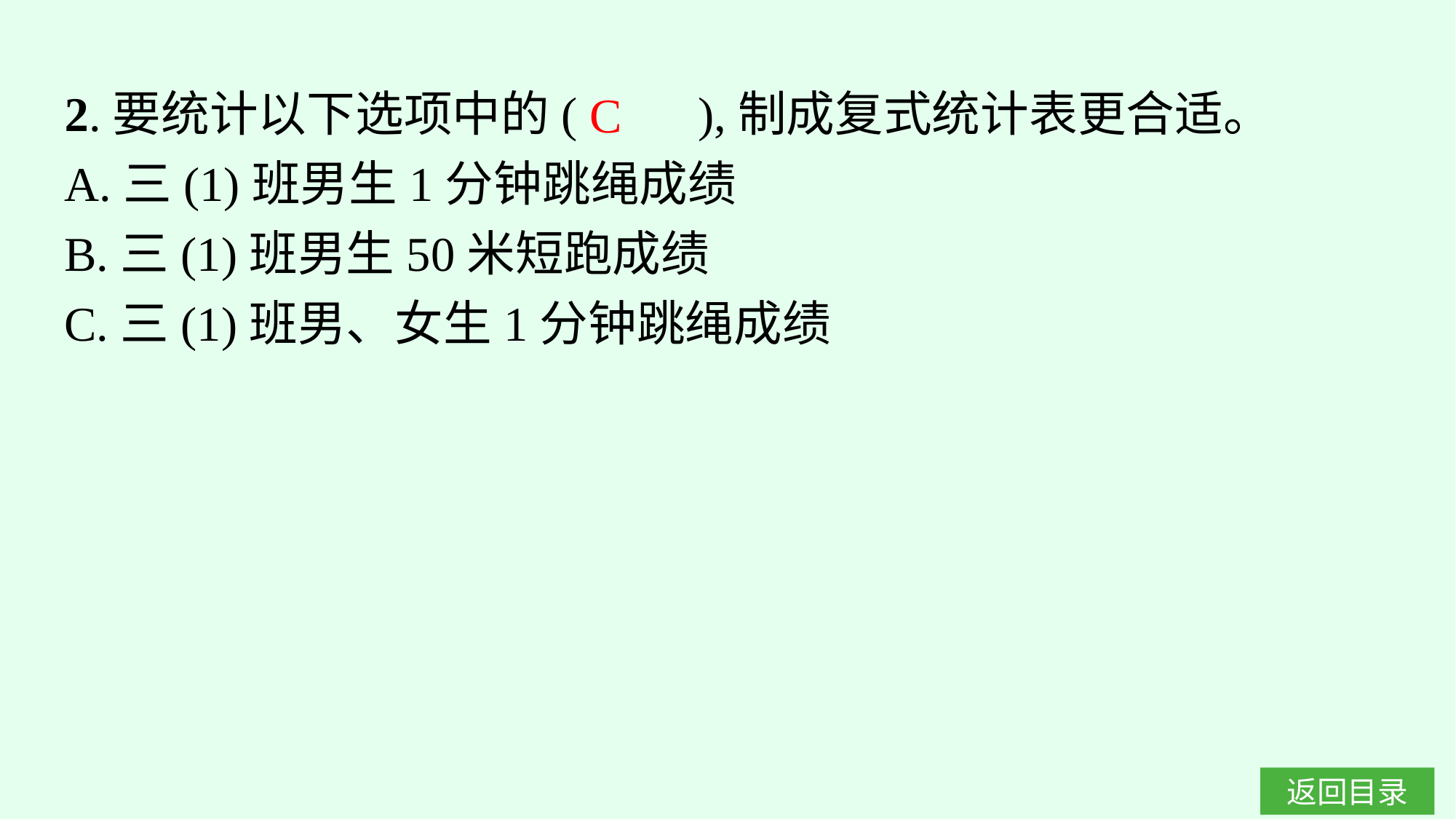

2.要统计以下选项中的(　　),制成复式统计表更合适。
A.三(1)班男生1分钟跳绳成绩
B.三(1)班男生50米短跑成绩
C.三(1)班男、女生1分钟跳绳成绩
C